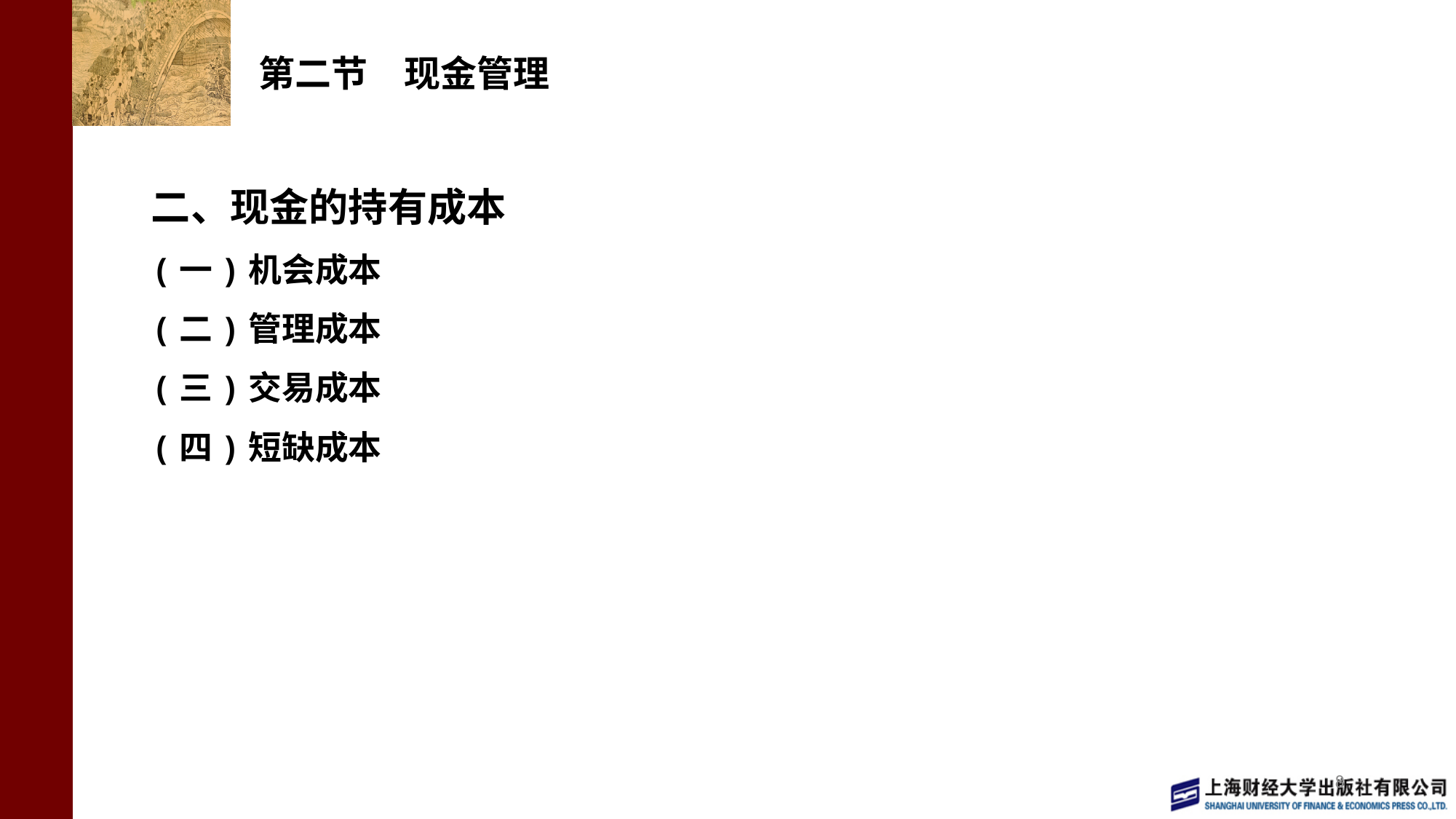

# 第二节　现金管理
二、现金的持有成本
(一)机会成本
(二)管理成本
(三)交易成本
(四)短缺成本

8